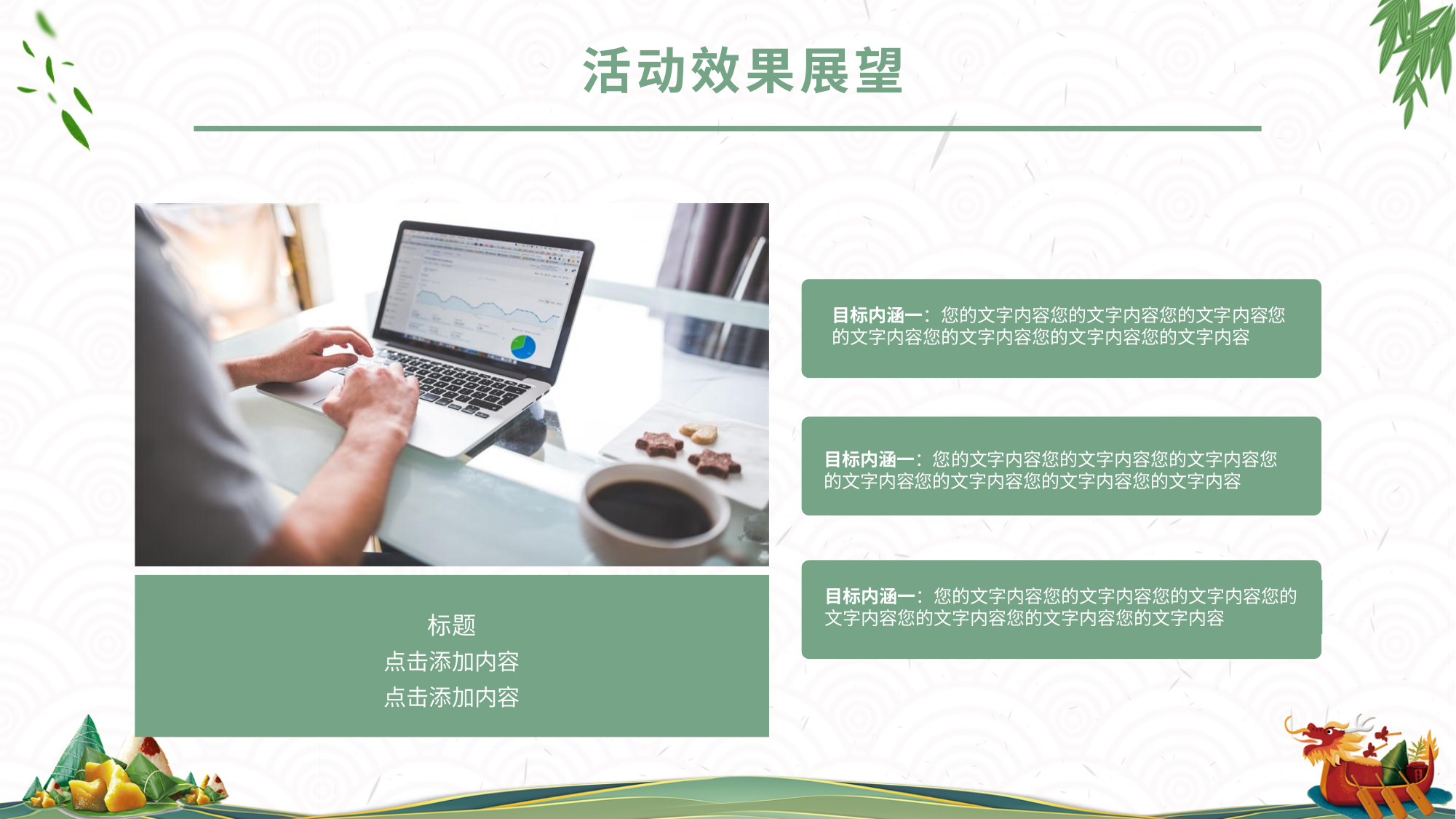

活动效果展望

标题
点击添加内容
点击添加内容

目标内涵一：您的文字内容您的文字内容您的文字内容您的文字内容您的文字内容您的文字内容您的文字内容

目标内涵一：您的文字内容您的文字内容您的文字内容您的文字内容您的文字内容您的文字内容您的文字内容

目标内涵一：您的文字内容您的文字内容您的文字内容您的文字内容您的文字内容您的文字内容您的文字内容